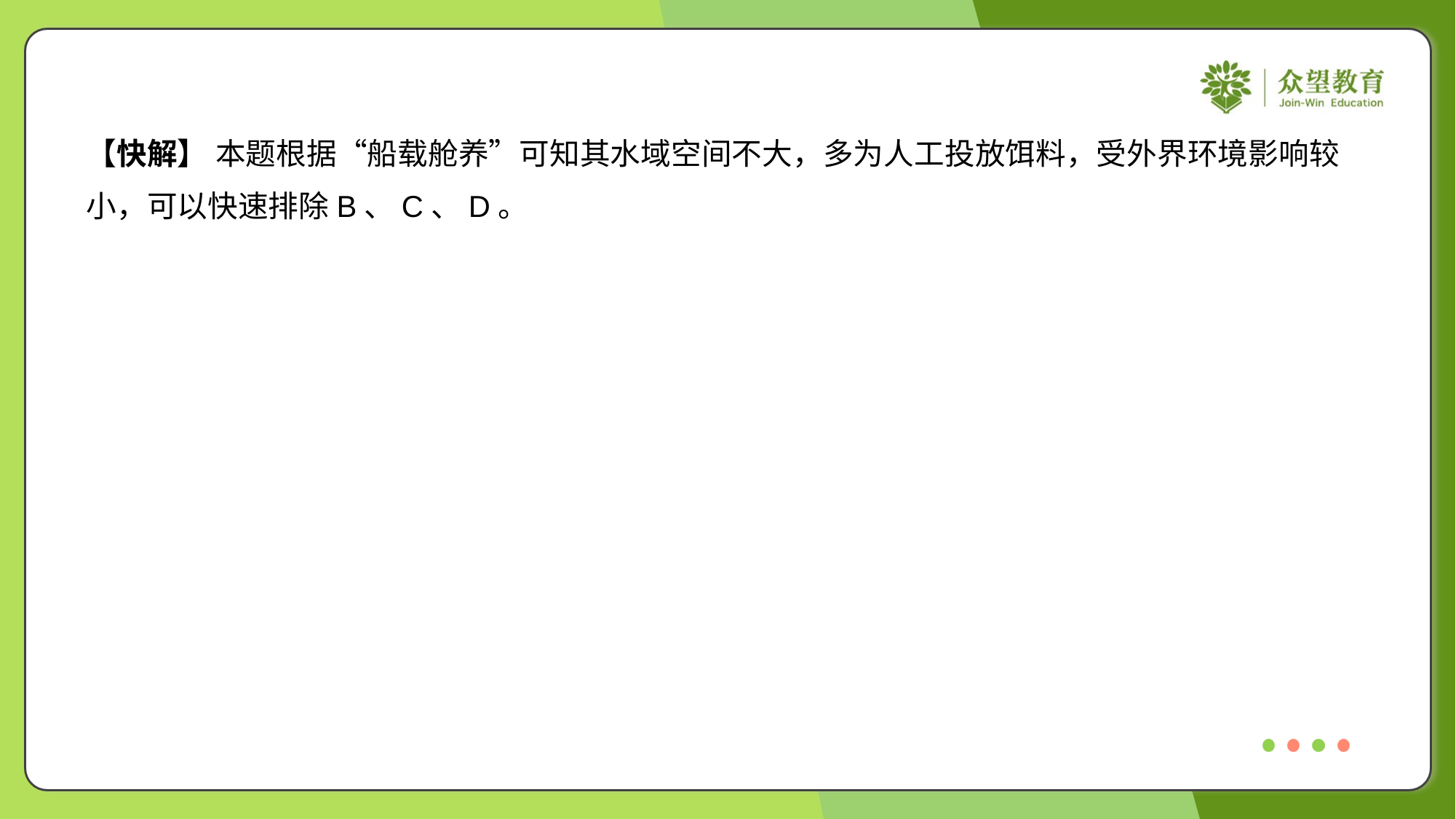

【快解】 本题根据“船载舱养”可知其水域空间不大，多为人工投放饵料，受外界环境影响较
小，可以快速排除B、C、D。